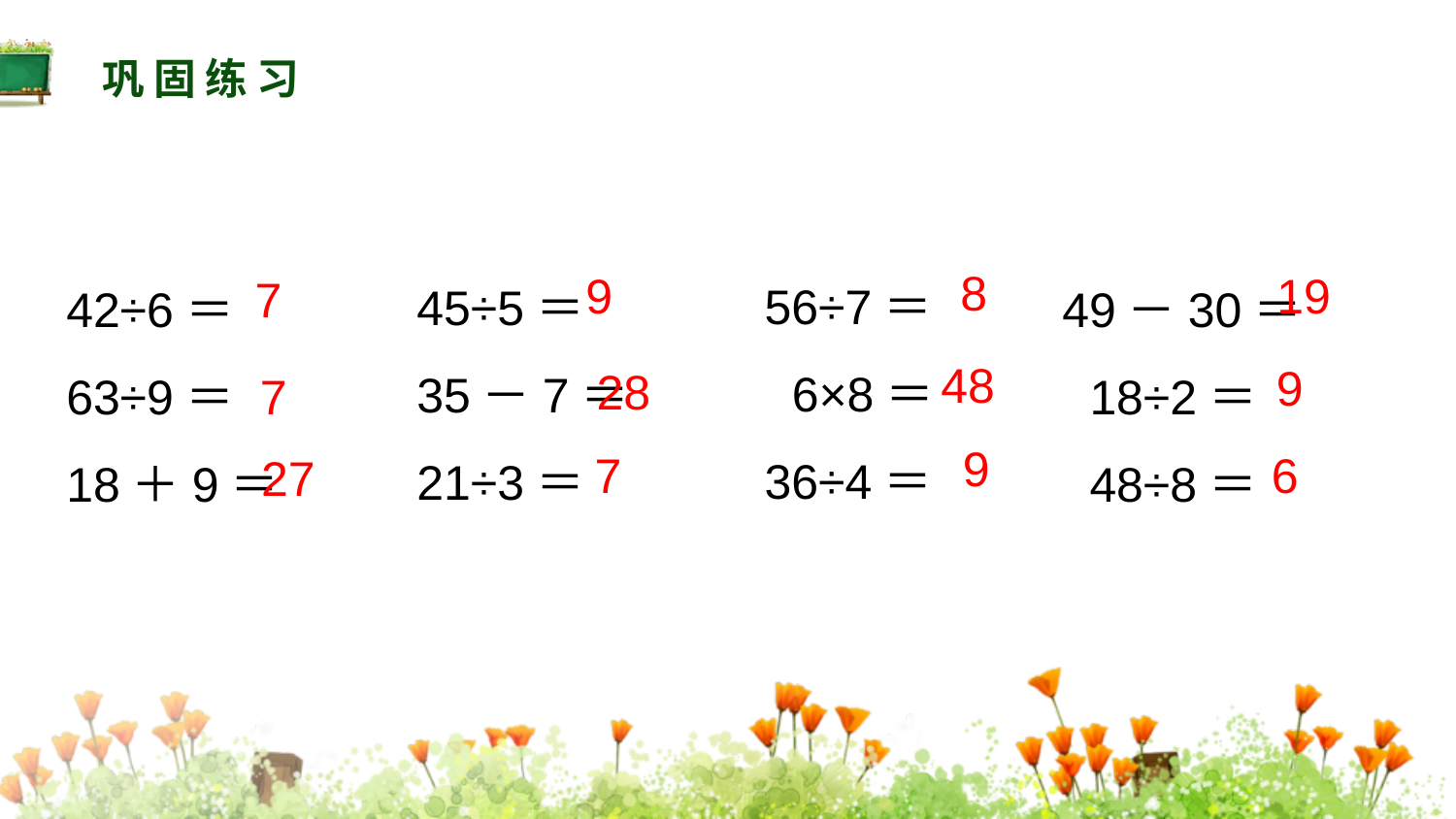

巩固练习
56÷7＝
  6×8＝
36÷4＝
45÷5＝
35－7＝
21÷3＝
49－30＝
  18÷2＝
  48÷8＝
42÷6＝
63÷9＝
18＋9＝
8
9
19
7
48
9
28
7
9
6
7
27